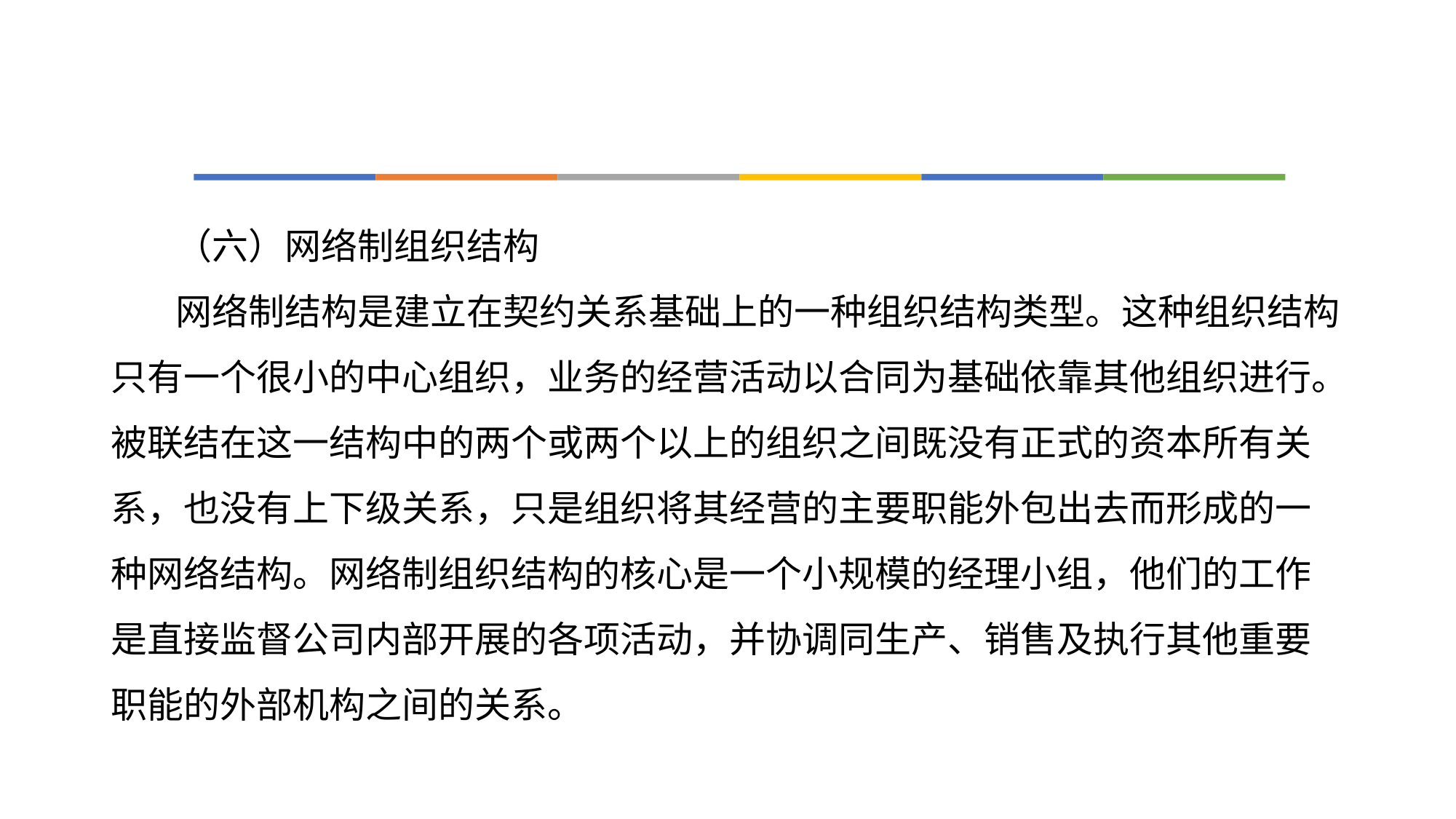

#
（六）网络制组织结构
网络制结构是建立在契约关系基础上的一种组织结构类型。这种组织结构只有一个很小的中心组织，业务的经营活动以合同为基础依靠其他组织进行。被联结在这一结构中的两个或两个以上的组织之间既没有正式的资本所有关系，也没有上下级关系，只是组织将其经营的主要职能外包出去而形成的一种网络结构。网络制组织结构的核心是一个小规模的经理小组，他们的工作是直接监督公司内部开展的各项活动，并协调同生产、销售及执行其他重要职能的外部机构之间的关系。